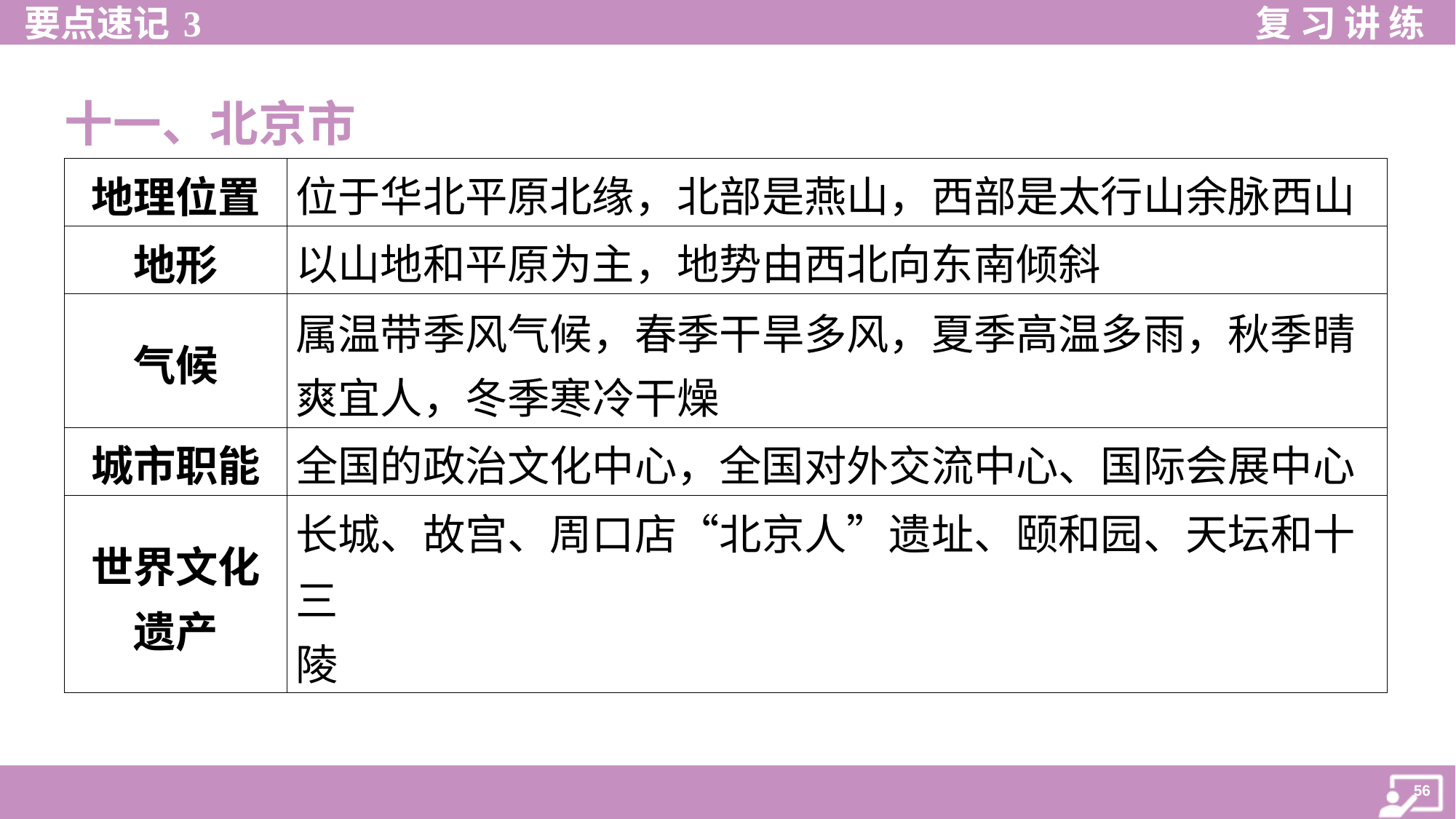

十一、北京市
| 地理位置 | 位于华北平原北缘，北部是燕山，西部是太行山余脉西山 |
| --- | --- |
| 地形 | 以山地和平原为主，地势由西北向东南倾斜 |
| 气候 | 属温带季风气候，春季干旱多风，夏季高温多雨，秋季晴 爽宜人，冬季寒冷干燥 |
| 城市职能 | 全国的政治文化中心，全国对外交流中心、国际会展中心 |
| 世界文化 遗产 | 长城、故宫、周口店“北京人”遗址、颐和园、天坛和十三 陵 |